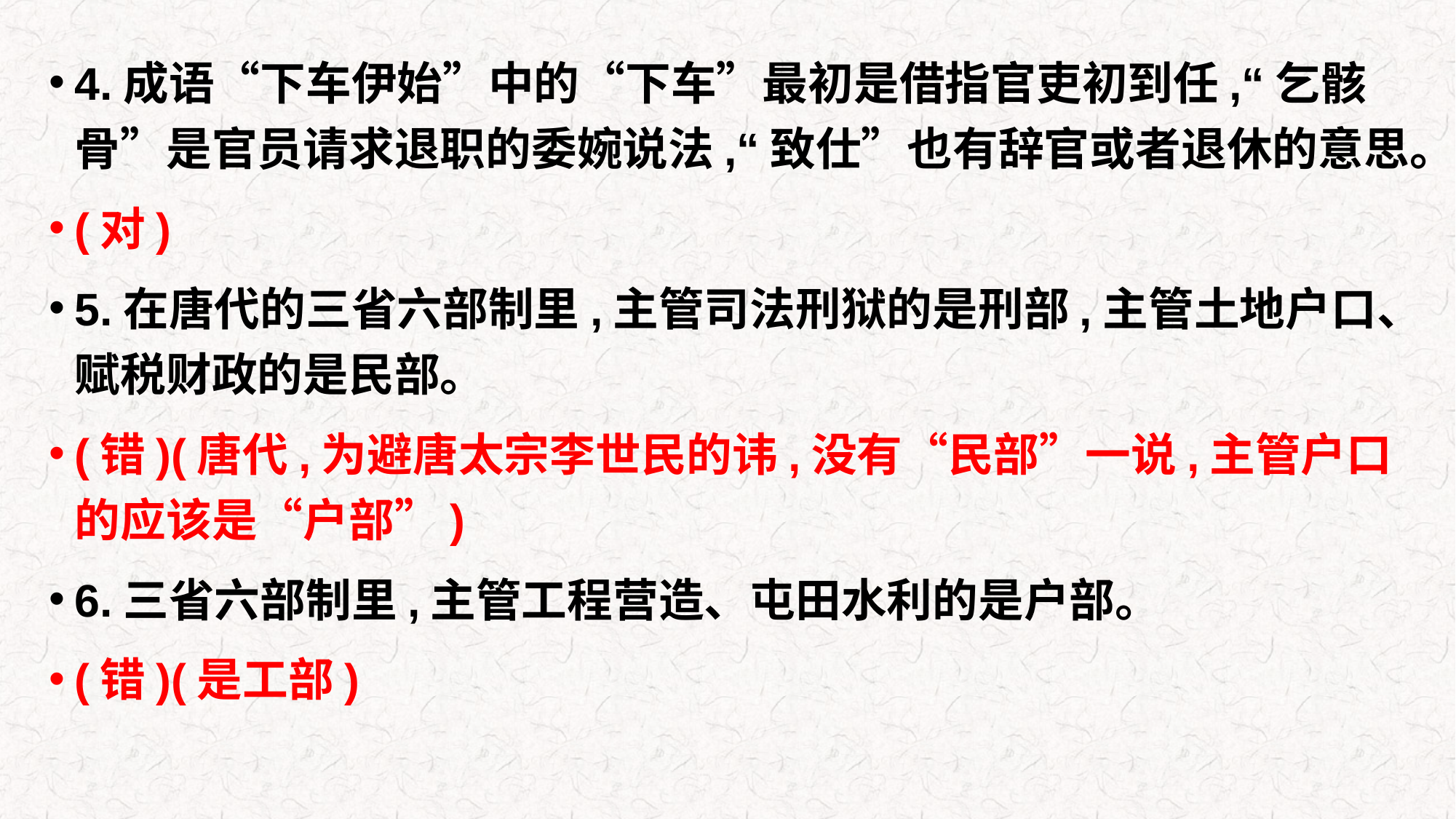

4.成语“下车伊始”中的“下车”最初是借指官吏初到任,“乞骸骨”是官员请求退职的委婉说法,“致仕”也有辞官或者退休的意思。
(对)
5.在唐代的三省六部制里,主管司法刑狱的是刑部,主管土地户口、赋税财政的是民部。
(错)(唐代,为避唐太宗李世民的讳,没有“民部”一说,主管户口的应该是“户部”)
6.三省六部制里,主管工程营造、屯田水利的是户部。
(错)(是工部)